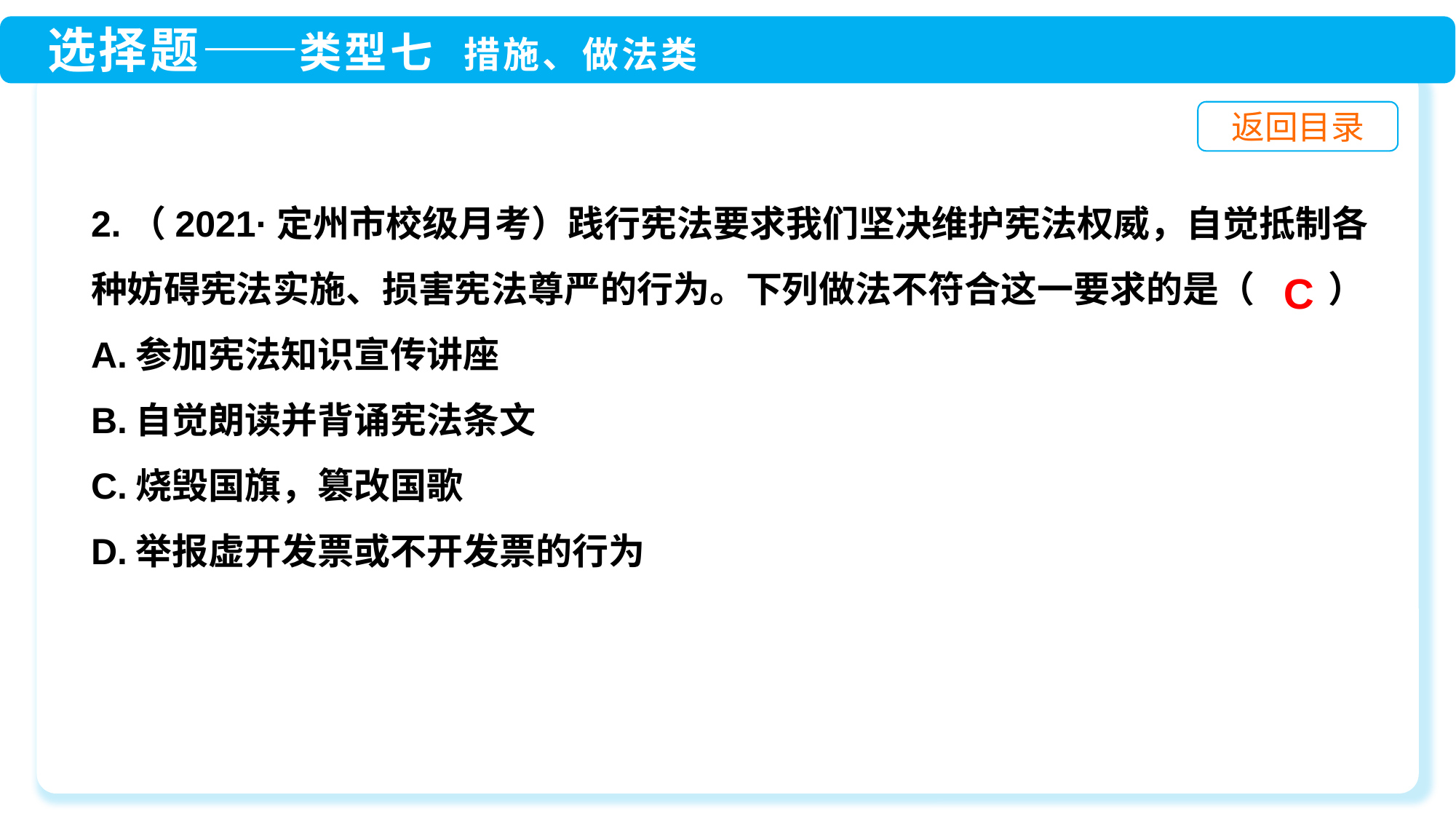

2.（2021·定州市校级月考）践行宪法要求我们坚决维护宪法权威，自觉抵制各种妨碍宪法实施、损害宪法尊严的行为。下列做法不符合这一要求的是（　　）
A.参加宪法知识宣传讲座
B.自觉朗读并背诵宪法条文
C.烧毁国旗，篡改国歌
D.举报虚开发票或不开发票的行为

C